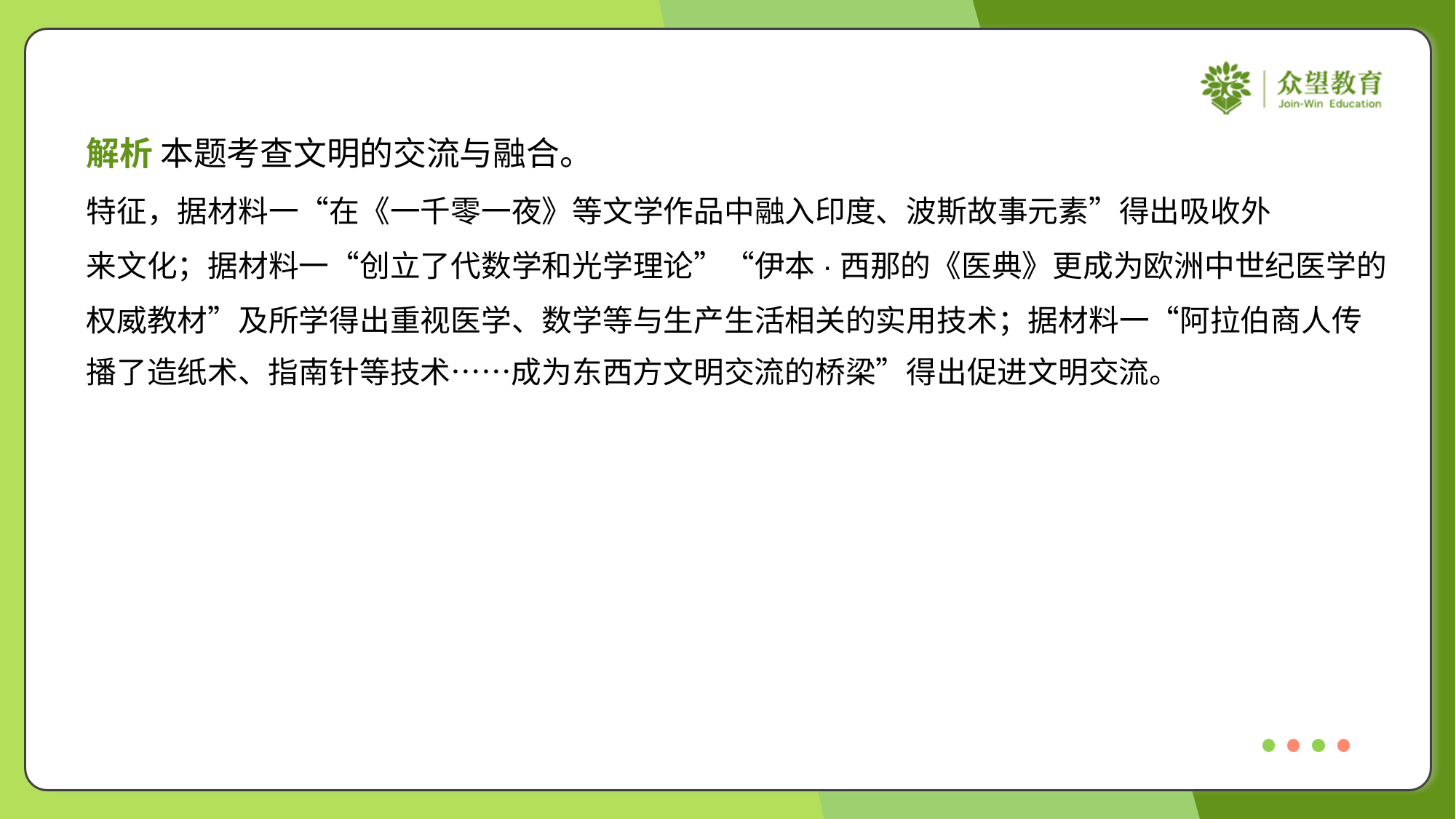

解析 本题考查文明的交流与融合。
特征，据材料一“在《一千零一夜》等文学作品中融入印度、波斯故事元素”得出吸收外
来文化；据材料一“创立了代数学和光学理论”“伊本·西那的《医典》更成为欧洲中世纪医学的
权威教材”及所学得出重视医学、数学等与生产生活相关的实用技术；据材料一“阿拉伯商人传
播了造纸术、指南针等技术……成为东西方文明交流的桥梁”得出促进文明交流。